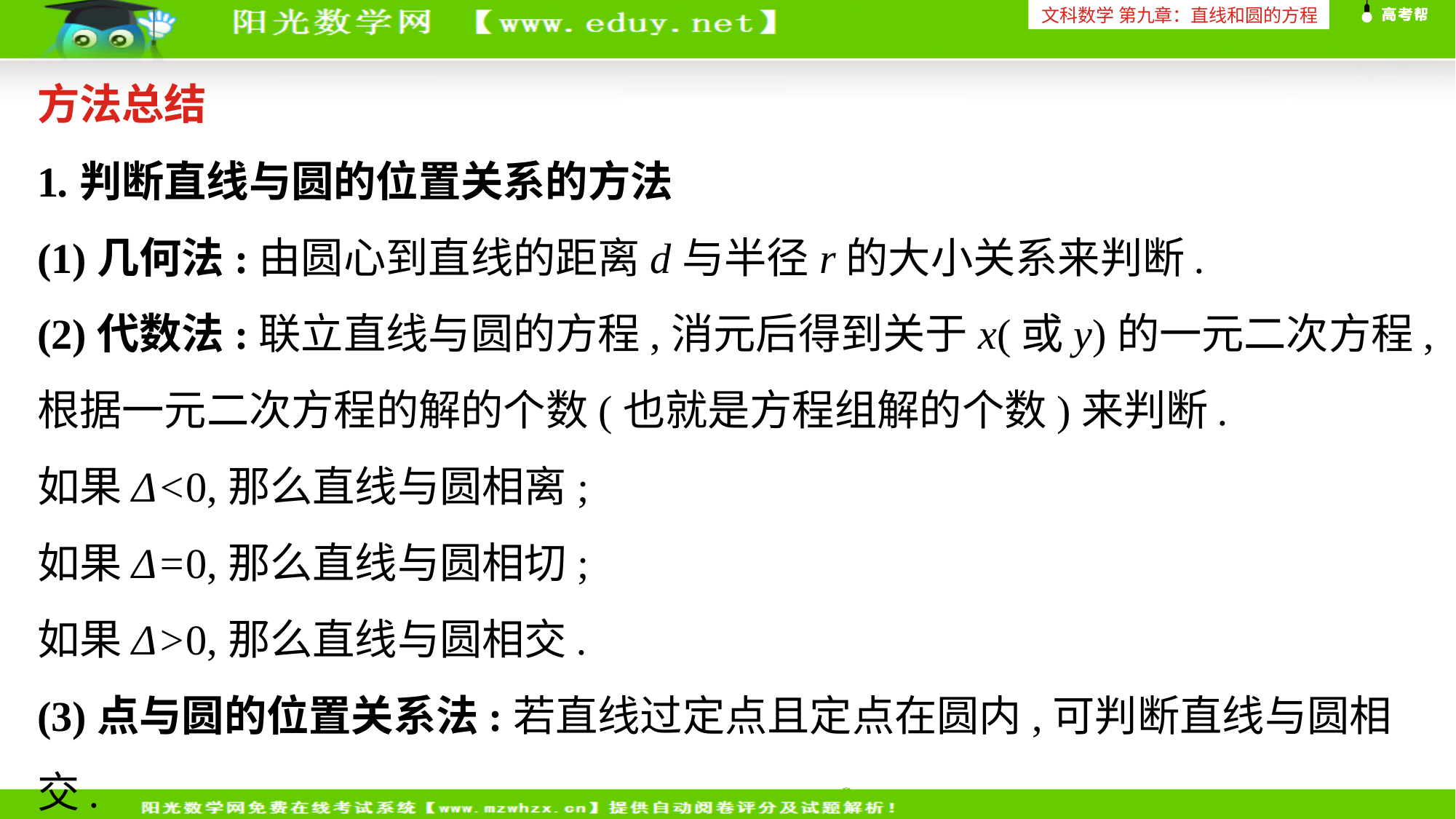

文科数学 第九章：直线和圆的方程
方法总结
1.判断直线与圆的位置关系的方法
(1)几何法:由圆心到直线的距离d与半径r的大小关系来判断.
(2)代数法:联立直线与圆的方程,消元后得到关于x(或y)的一元二次方程,根据一元二次方程的解的个数(也就是方程组解的个数)来判断.
如果Δ<0,那么直线与圆相离;
如果Δ=0,那么直线与圆相切;
如果Δ>0,那么直线与圆相交.
(3)点与圆的位置关系法:若直线过定点且定点在圆内,可判断直线与圆相交.